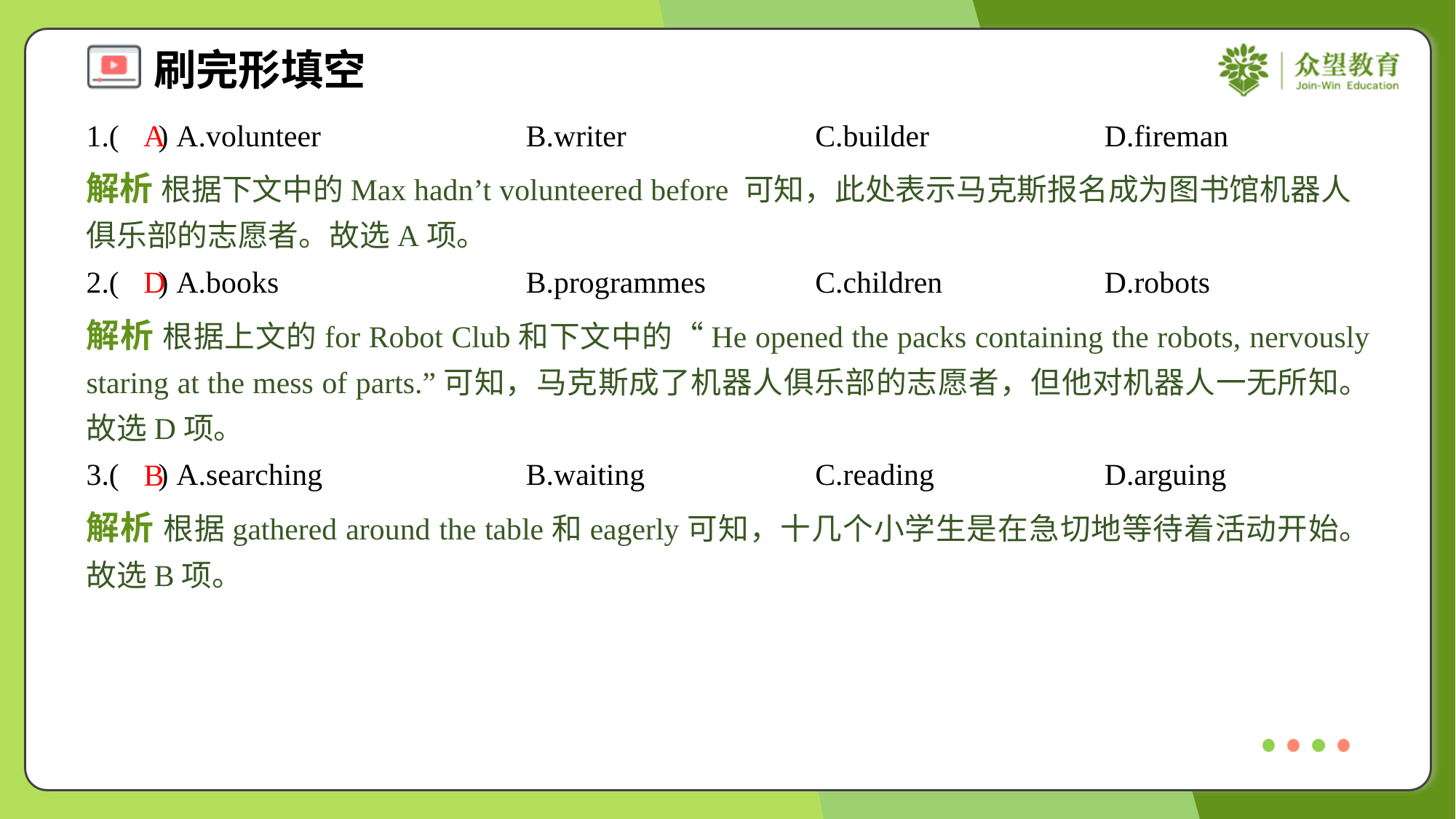

1.(     ) A.volunteer	B.writer	C.builder	D.fireman
A
解析 根据下文中的Max hadn’t volunteered before 可知，此处表示马克斯报名成为图书馆机器人俱乐部的志愿者。故选A项。
2.(     ) A.books	B.programmes	C.children	D.robots
D
解析 根据上文的for Robot Club和下文中的“He opened the packs containing the robots, nervously staring at the mess of parts.”可知，马克斯成了机器人俱乐部的志愿者，但他对机器人一无所知。故选D项。
3.(     ) A.searching	B.waiting	C.reading	D.arguing
B
解析 根据gathered around the table和eagerly可知，十几个小学生是在急切地等待着活动开始。故选B项。